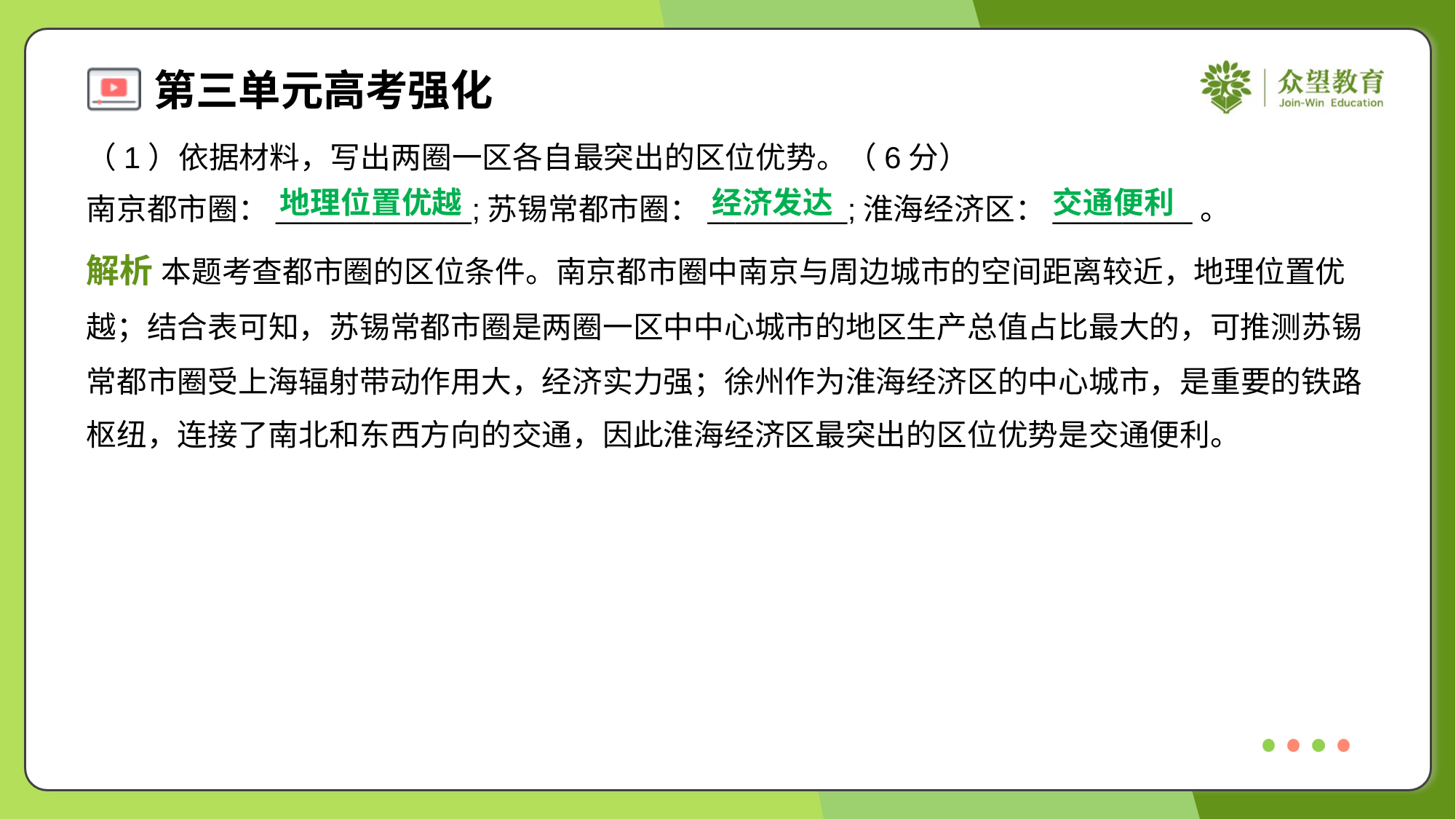

（1）依据材料，写出两圈一区各自最突出的区位优势。（6分）
南京都市圈：______________;苏锡常都市圈：__________;淮海经济区：__________。
地理位置优越
经济发达
交通便利
解析 本题考查都市圈的区位条件。南京都市圈中南京与周边城市的空间距离较近，地理位置优
越；结合表可知，苏锡常都市圈是两圈一区中中心城市的地区生产总值占比最大的，可推测苏锡
常都市圈受上海辐射带动作用大，经济实力强；徐州作为淮海经济区的中心城市，是重要的铁路
枢纽，连接了南北和东西方向的交通，因此淮海经济区最突出的区位优势是交通便利。